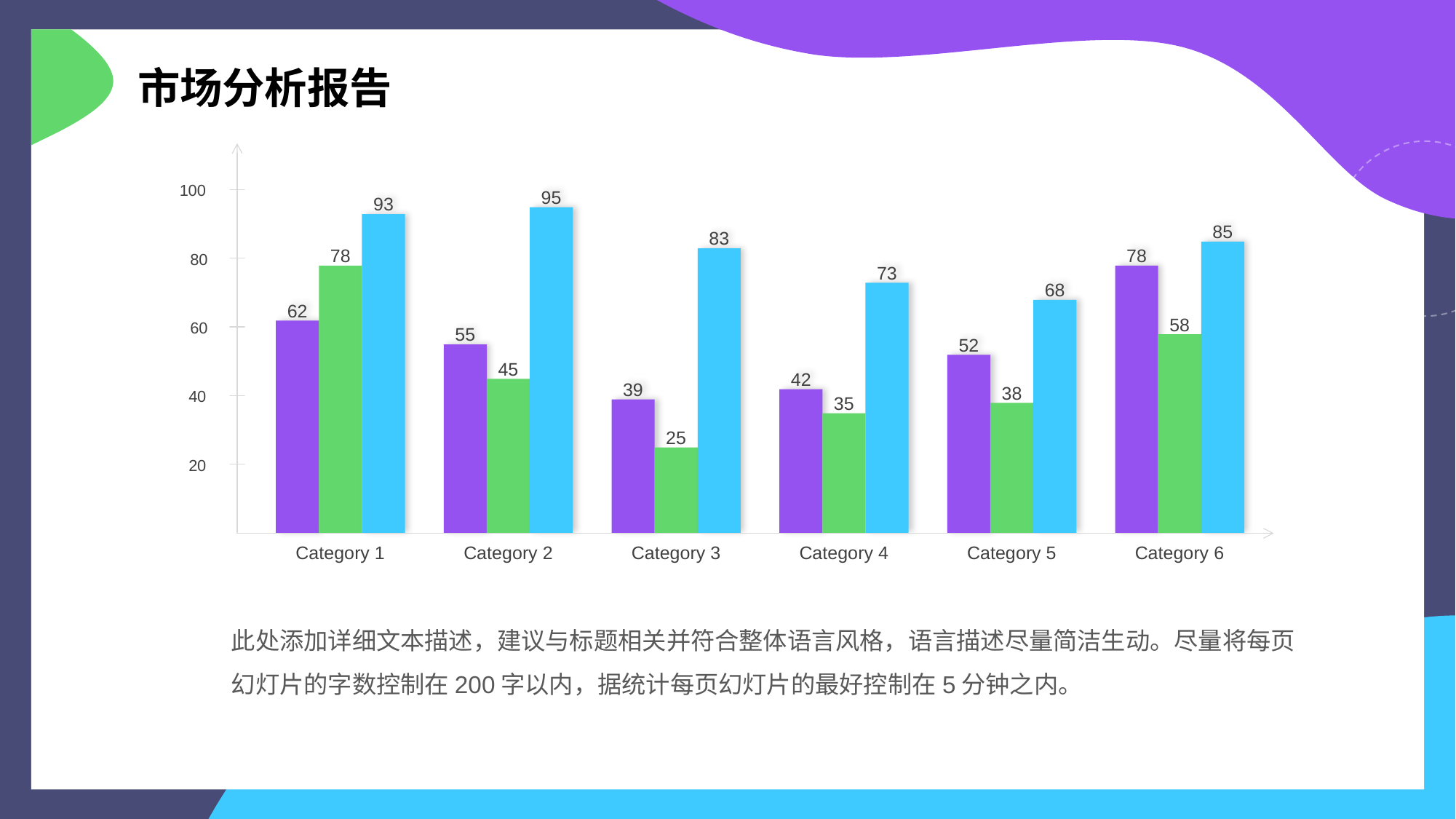

市场分析报告

93
78
62
Category 1
95
55
45
Category 2
83
39
25
Category 3
73
42
35
Category 4
68
52
38
Category 5
85
78
58
Category 6
100
80
60
40
20
此处添加详细文本描述，建议与标题相关并符合整体语言风格，语言描述尽量简洁生动。尽量将每页幻灯片的字数控制在200字以内，据统计每页幻灯片的最好控制在5分钟之内。